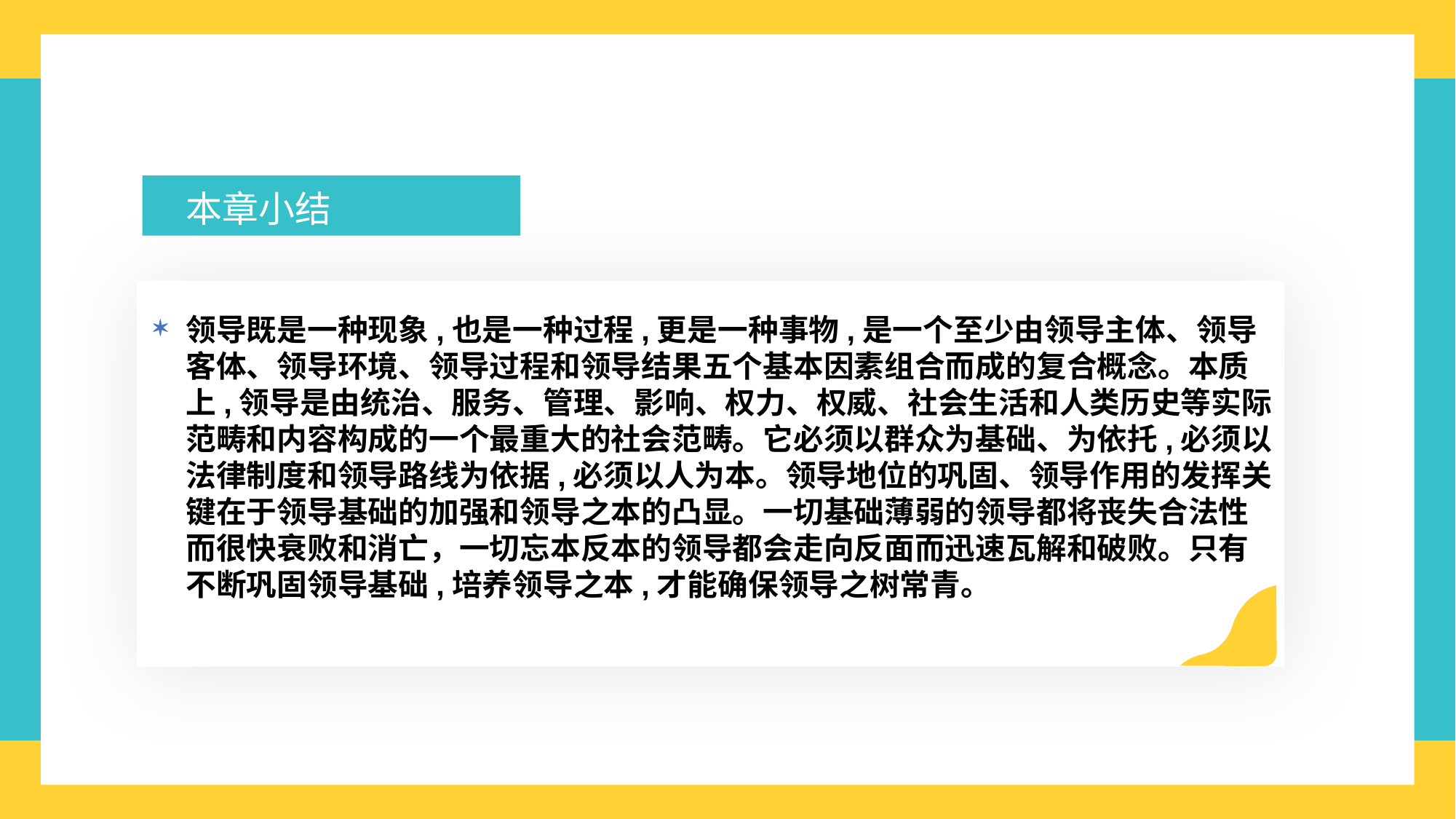

本章小结

领导既是一种现象,也是一种过程,更是一种事物,是一个至少由领导主体、领导客体、领导环境、领导过程和领导结果五个基本因素组合而成的复合概念。本质上,领导是由统治、服务、管理、影响、权力、权威、社会生活和人类历史等实际范畴和内容构成的一个最重大的社会范畴。它必须以群众为基础、为依托,必须以法律制度和领导路线为依据,必须以人为本。领导地位的巩固、领导作用的发挥关键在于领导基础的加强和领导之本的凸显。一切基础薄弱的领导都将丧失合法性而很快衰败和消亡，一切忘本反本的领导都会走向反面而迅速瓦解和破败。只有不断巩固领导基础,培养领导之本,才能确保领导之树常青。